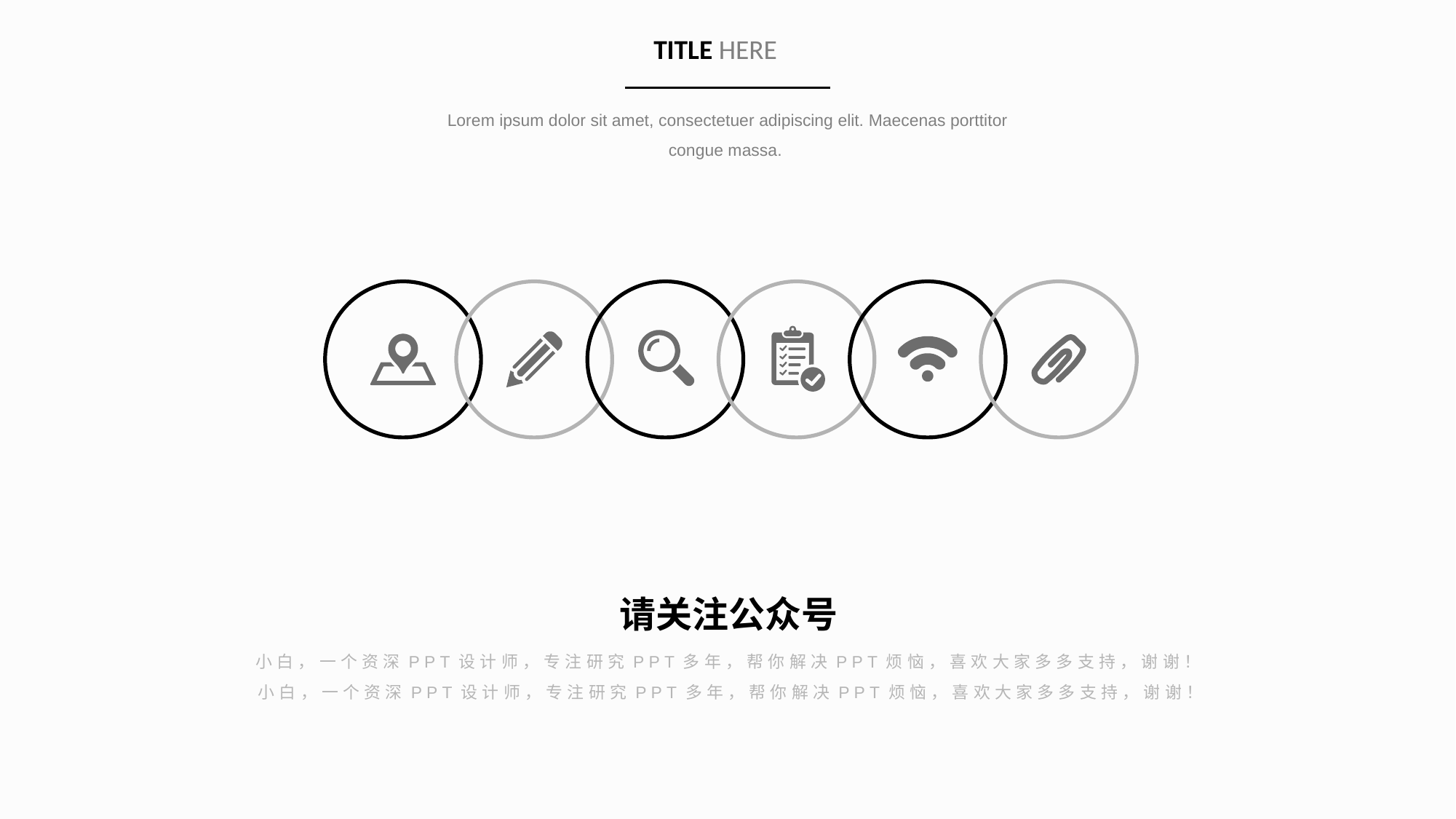

TITLE HERE
Lorem ipsum dolor sit amet, consectetuer adipiscing elit. Maecenas porttitor congue massa.

请关注公众号
小白，一个资深PPT设计师，专注研究PPT多年，帮你解决PPT烦恼，喜欢大家多多支持，谢谢！小白，一个资深PPT设计师，专注研究PPT多年，帮你解决PPT烦恼，喜欢大家多多支持，谢谢！